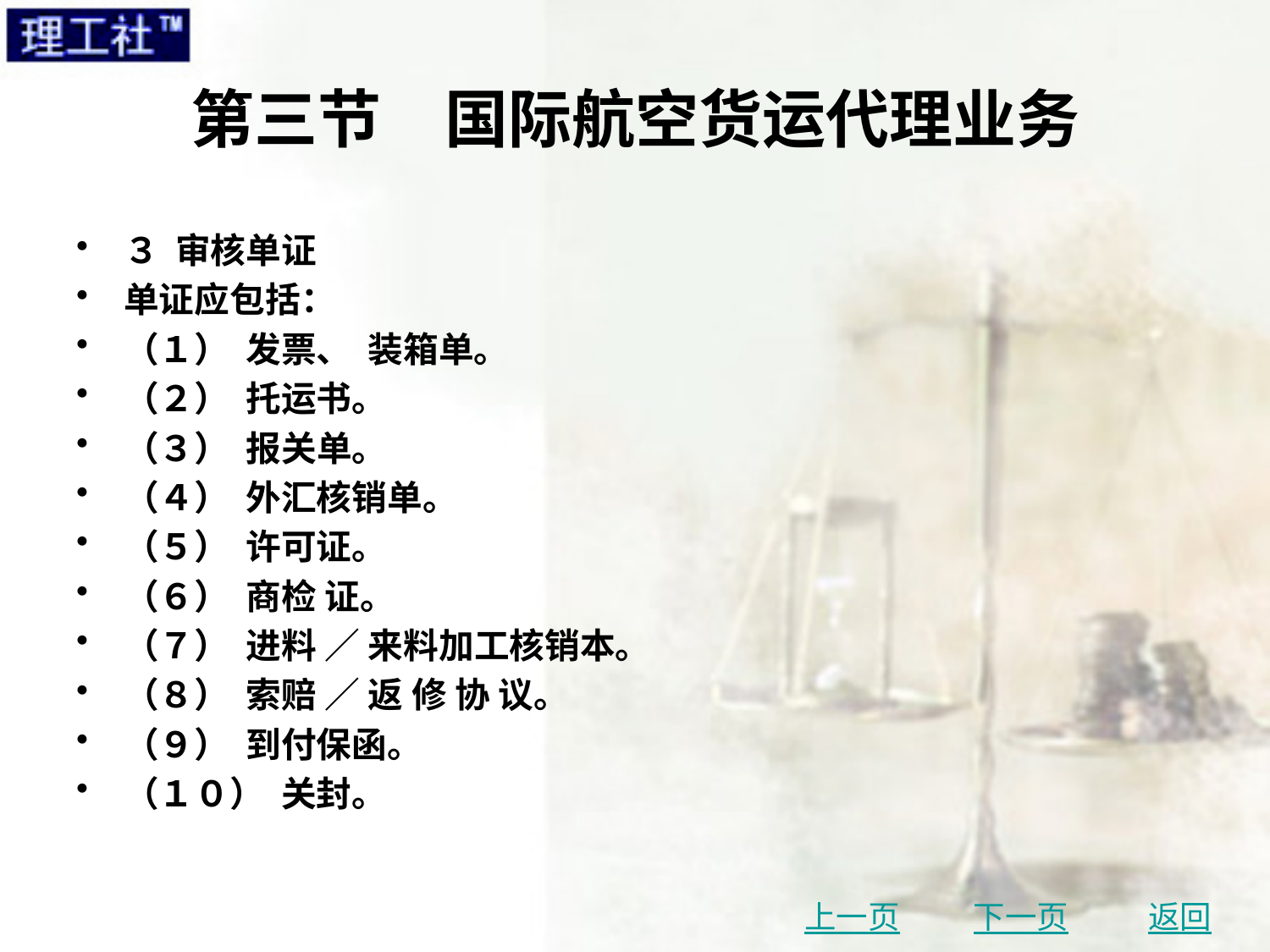

# 第三节　国际航空货运代理业务
３  审核单证
单证应包括：
（１）  发票、  装箱单。
（２）  托运书。
（３）  报关单。
（４）  外汇核销单。
（５）  许可证。
（６）  商检 证。
（７）  进料 ／ 来料加工核销本。
（８）  索赔 ／ 返 修 协 议。
（９）  到付保函。
（１０）  关封。

上一页
下一页
返回